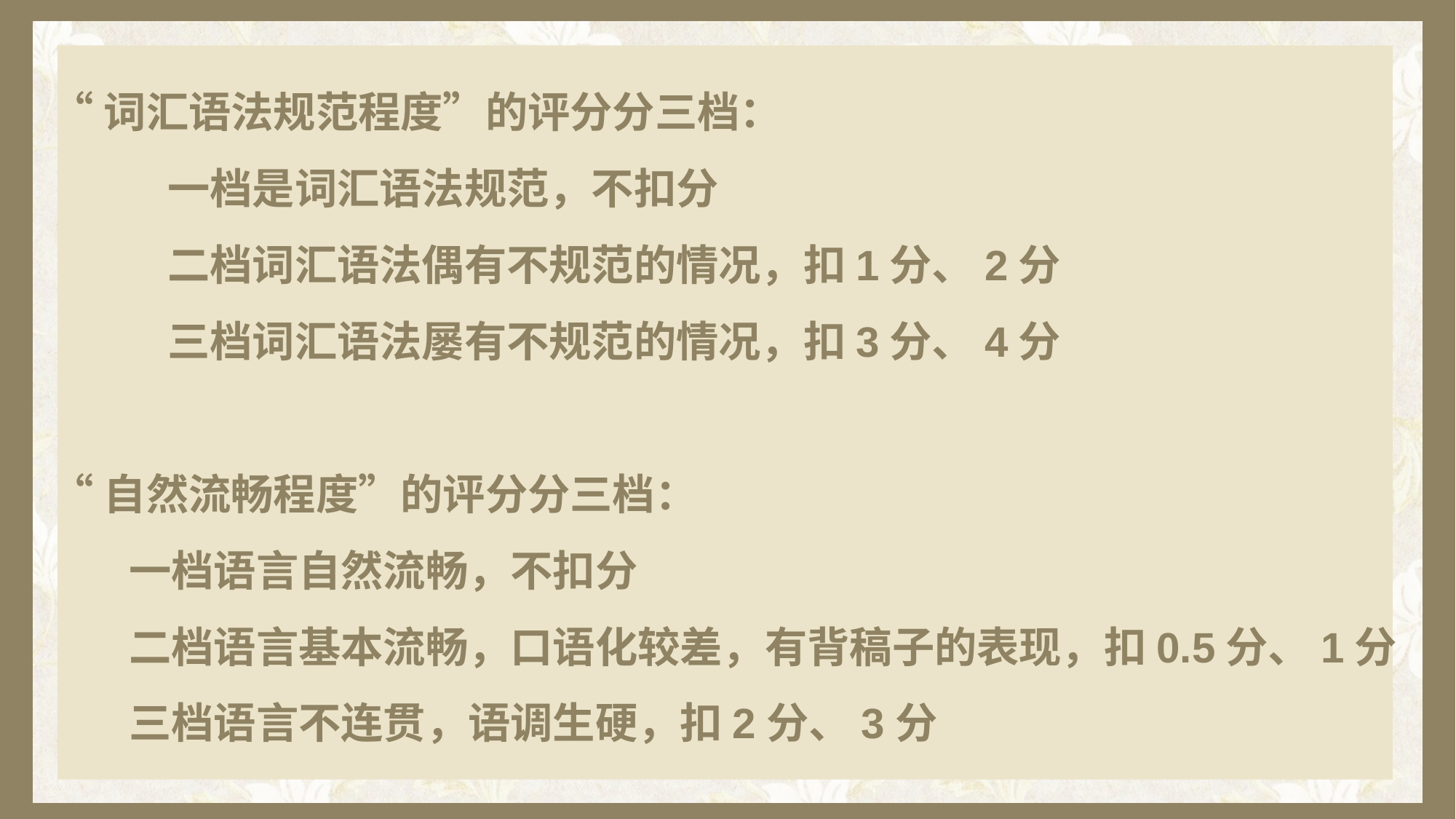

“词汇语法规范程度”的评分分三档：
           一档是词汇语法规范，不扣分
           二档词汇语法偶有不规范的情况，扣1分、2分
           三档词汇语法屡有不规范的情况，扣3分、4分

“自然流畅程度”的评分分三档：
       一档语言自然流畅，不扣分
       二档语言基本流畅，口语化较差，有背稿子的表现，扣0.5分、1分
       三档语言不连贯，语调生硬，扣2分、3分